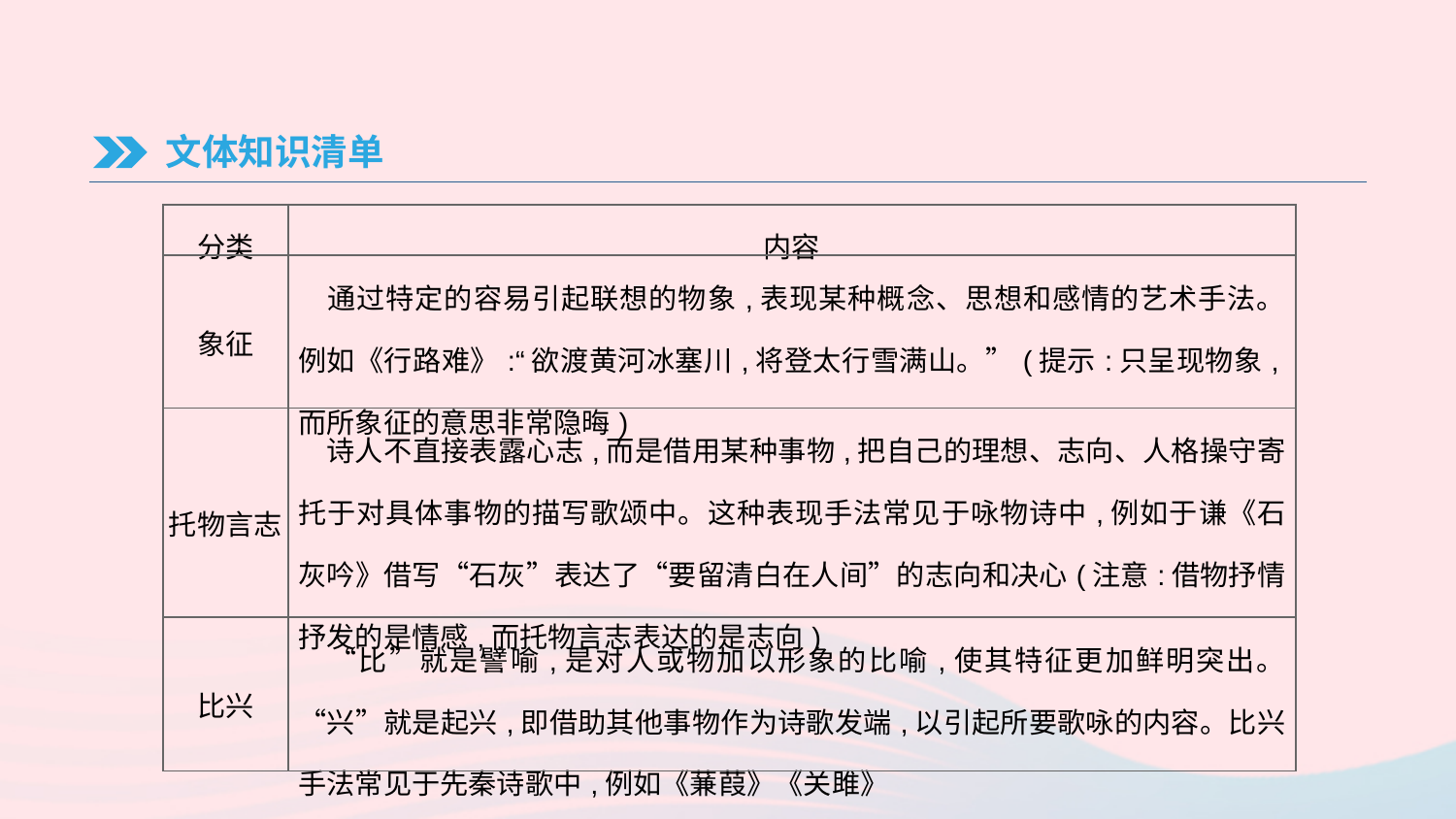

文体知识清单

| 分类 | 内容 |
| --- | --- |
| 象征 | 通过特定的容易引起联想的物象,表现某种概念、思想和感情的艺术手法。例如《行路难》:“欲渡黄河冰塞川,将登太行雪满山。”(提示:只呈现物象,而所象征的意思非常隐晦) |
| 托物言志 | 诗人不直接表露心志,而是借用某种事物,把自己的理想、志向、人格操守寄托于对具体事物的描写歌颂中。这种表现手法常见于咏物诗中,例如于谦《石灰吟》借写“石灰”表达了“要留清白在人间”的志向和决心(注意:借物抒情抒发的是情感,而托物言志表达的是志向) |
| 比兴 | “比”就是譬喻,是对人或物加以形象的比喻,使其特征更加鲜明突出。“兴”就是起兴,即借助其他事物作为诗歌发端,以引起所要歌咏的内容。比兴手法常见于先秦诗歌中,例如《蒹葭》《关雎》 |